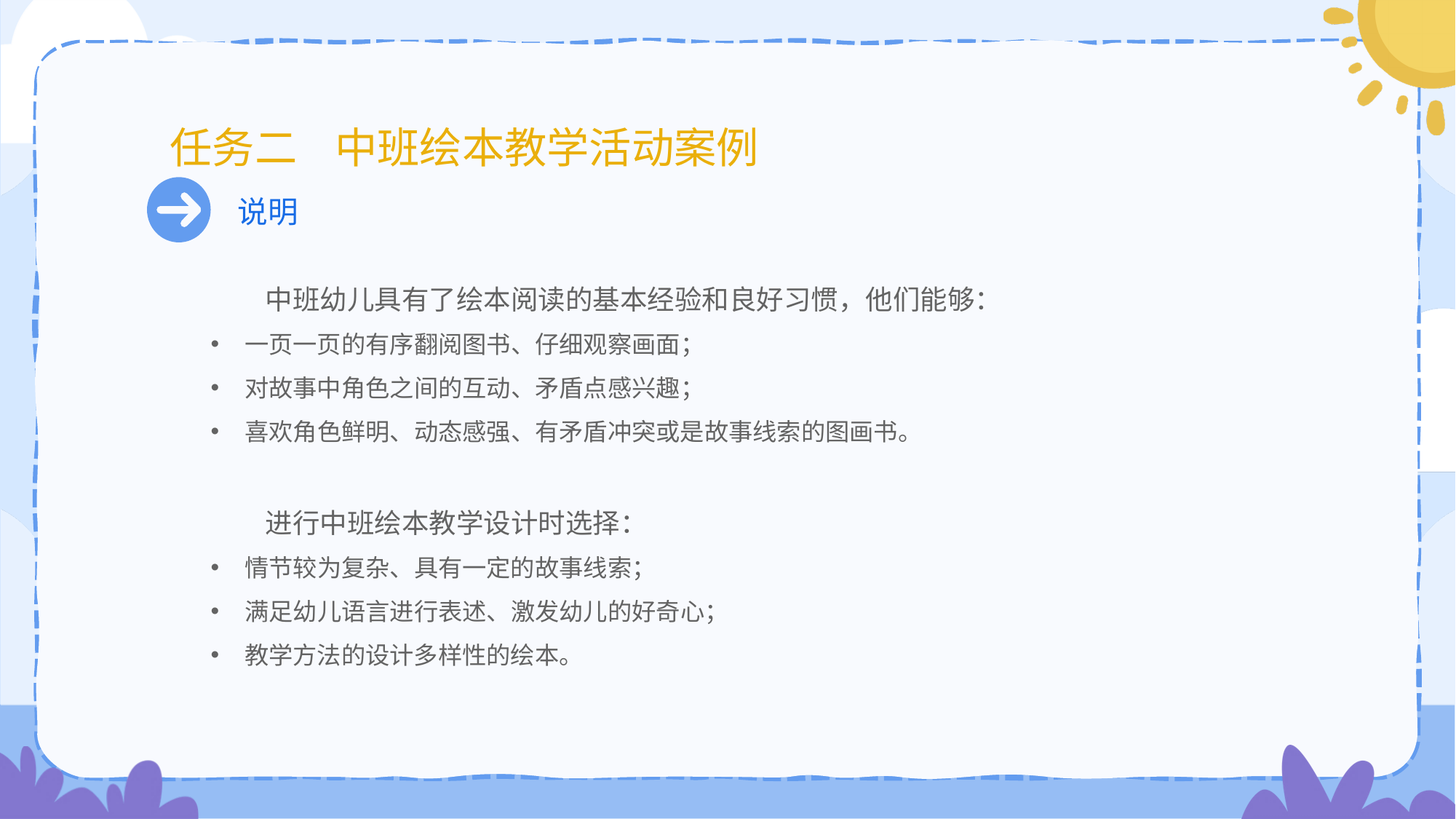

# 任务二    中班绘本教学活动案例

说明

中班幼儿具有了绘本阅读的基本经验和良好习惯，他们能够：
一页一页的有序翻阅图书、仔细观察画面；
对故事中角色之间的互动、矛盾点感兴趣；
喜欢角色鲜明、动态感强、有矛盾冲突或是故事线索的图画书。

进行中班绘本教学设计时选择：
情节较为复杂、具有一定的故事线索；
满足幼儿语言进行表述、激发幼儿的好奇心；
教学方法的设计多样性的绘本。